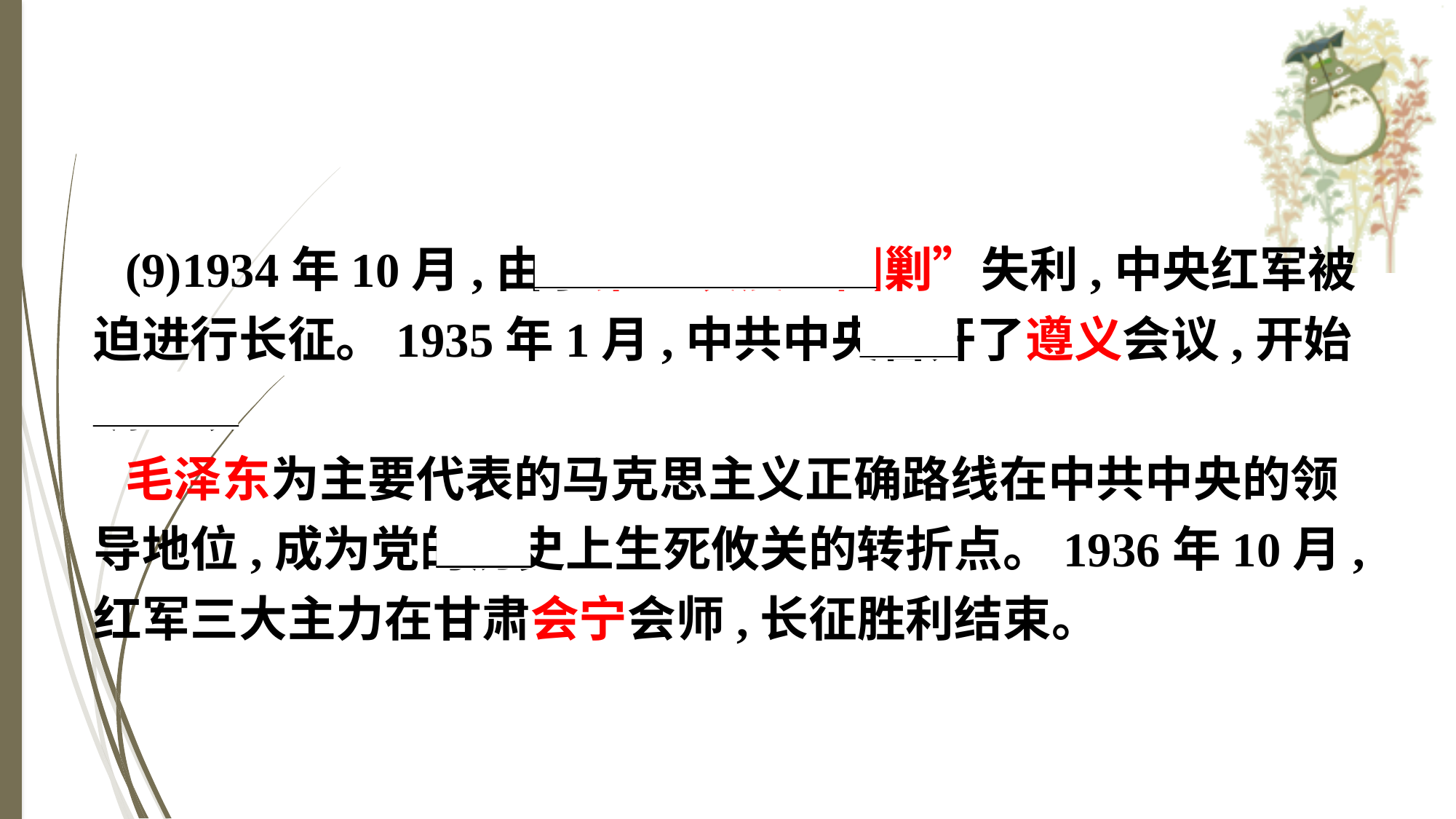

(9)1934年10月,由于第五次反“围剿”失利,中央红军被迫进行长征。1935年1月,中共中央召开了遵义会议,开始确立以
毛泽东为主要代表的马克思主义正确路线在中共中央的领导地位,成为党的历史上生死攸关的转折点。1936年10月,红军三大主力在甘肃会宁会师,长征胜利结束。